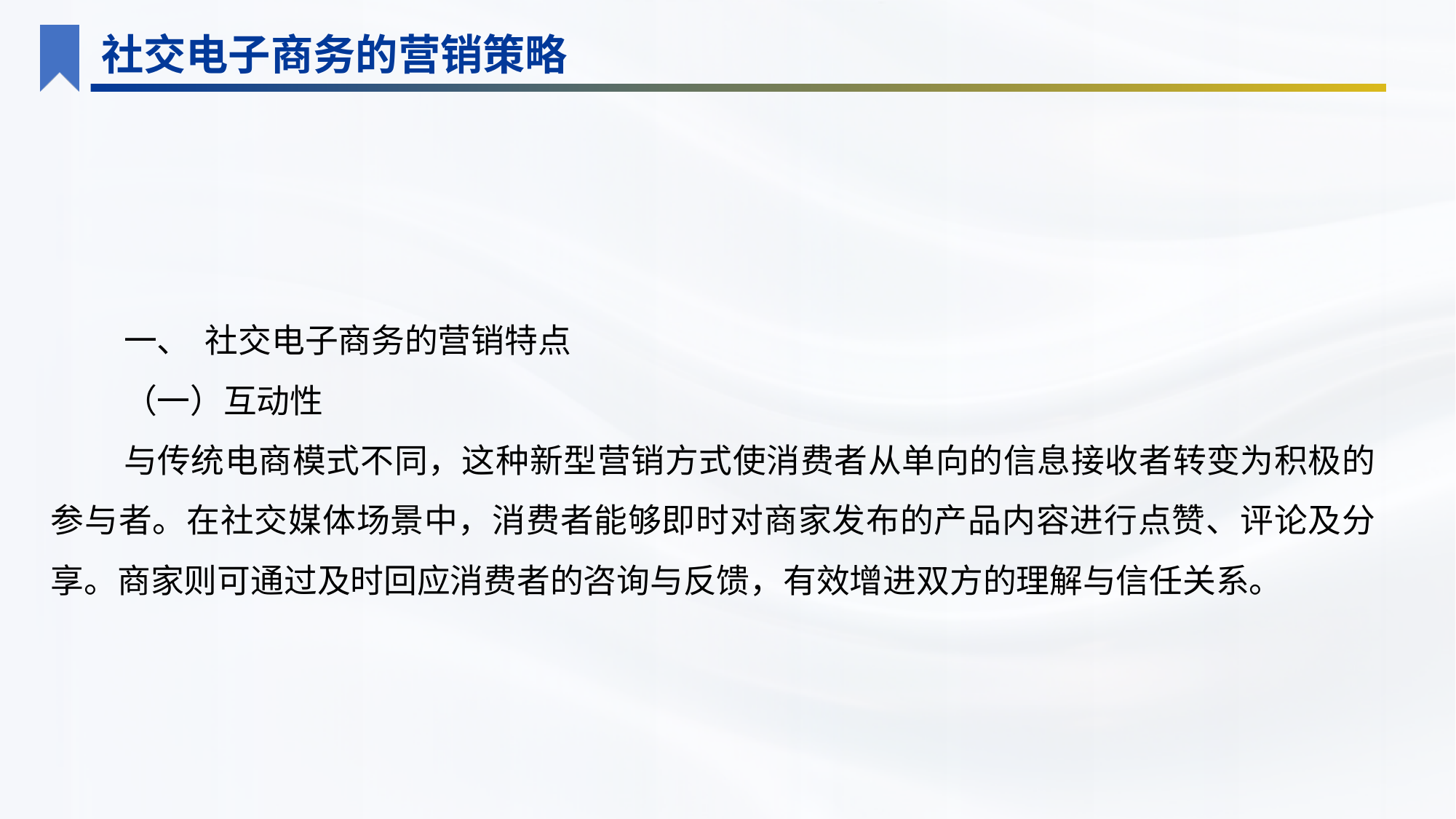

社交电子商务的营销策略
一、  社交电子商务的营销特点
（一）互动性
与传统电商模式不同，这种新型营销方式使消费者从单向的信息接收者转变为积极的参与者。在社交媒体场景中，消费者能够即时对商家发布的产品内容进行点赞、评论及分享。商家则可通过及时回应消费者的咨询与反馈，有效增进双方的理解与信任关系。